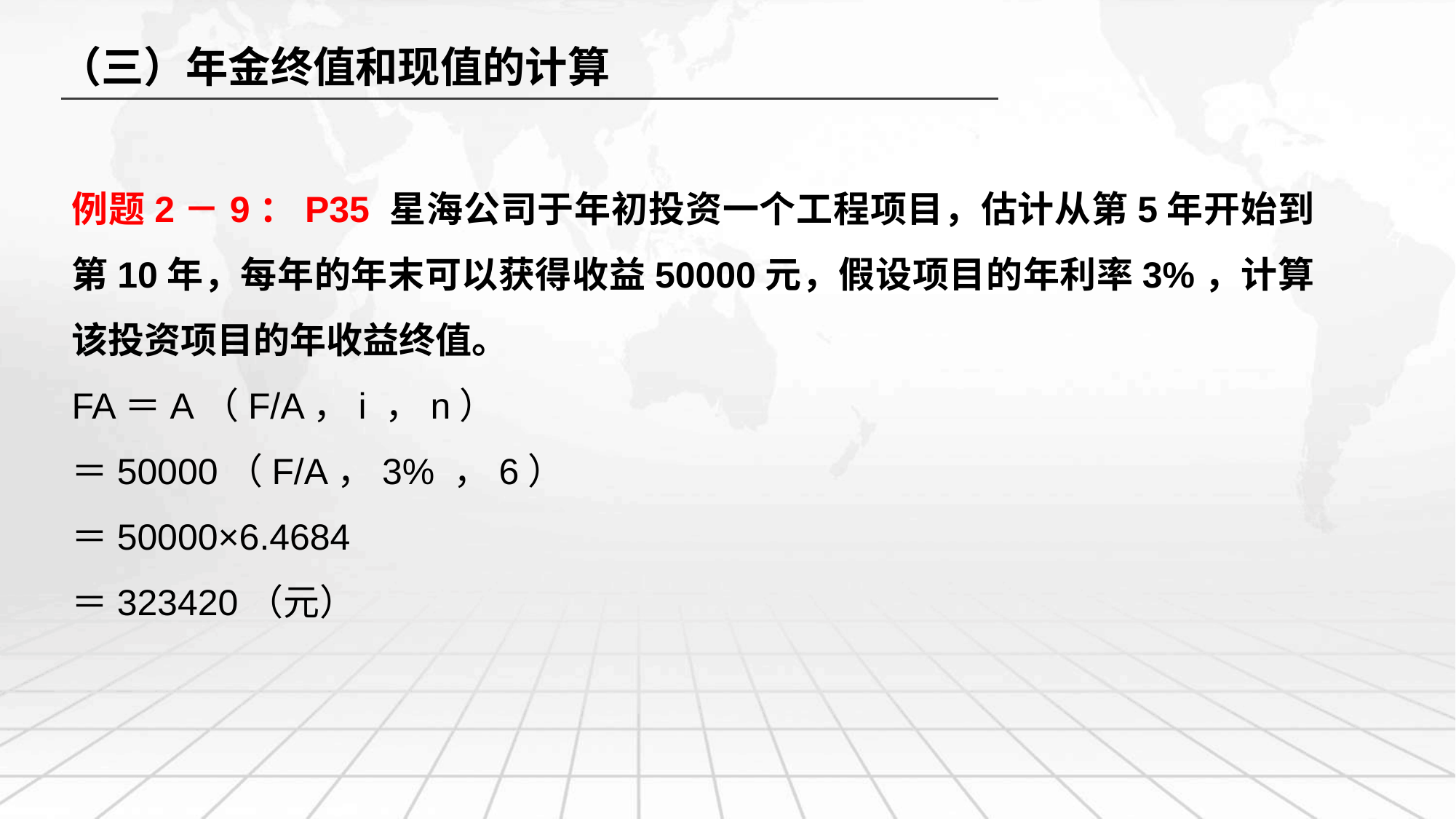

（三）年金终值和现值的计算
例题2－9：P35 星海公司于年初投资一个工程项目，估计从第5年开始到第10年，每年的年末可以获得收益50000元，假设项目的年利率3%，计算该投资项目的年收益终值。
FA＝A（F/A，i ，n）
＝50000（F/A，3% ，6）
＝50000×6.4684
＝323420（元）